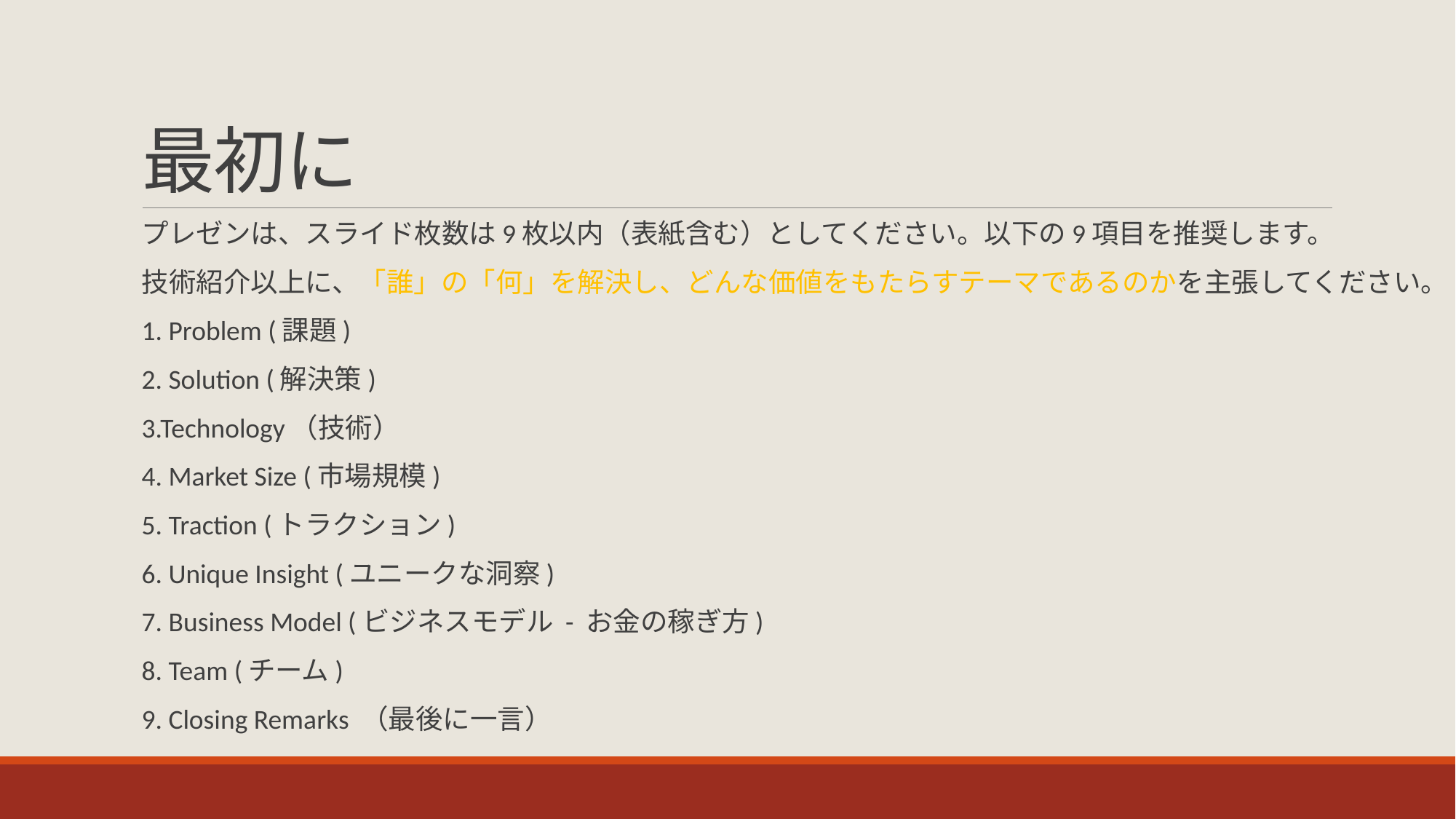

# 最初に
プレゼンは、スライド枚数は9枚以内（表紙含む）としてください。以下の9項目を推奨します。
技術紹介以上に、「誰」の「何」を解決し、どんな価値をもたらすテーマであるのかを主張してください。
1. Problem (課題)
2. Solution (解決策)
3.Technology（技術）
4. Market Size (市場規模)
5. Traction (トラクション)
6. Unique Insight (ユニークな洞察)
7. Business Model (ビジネスモデル - お金の稼ぎ方)
8. Team (チーム)
9. Closing Remarks （最後に一言）